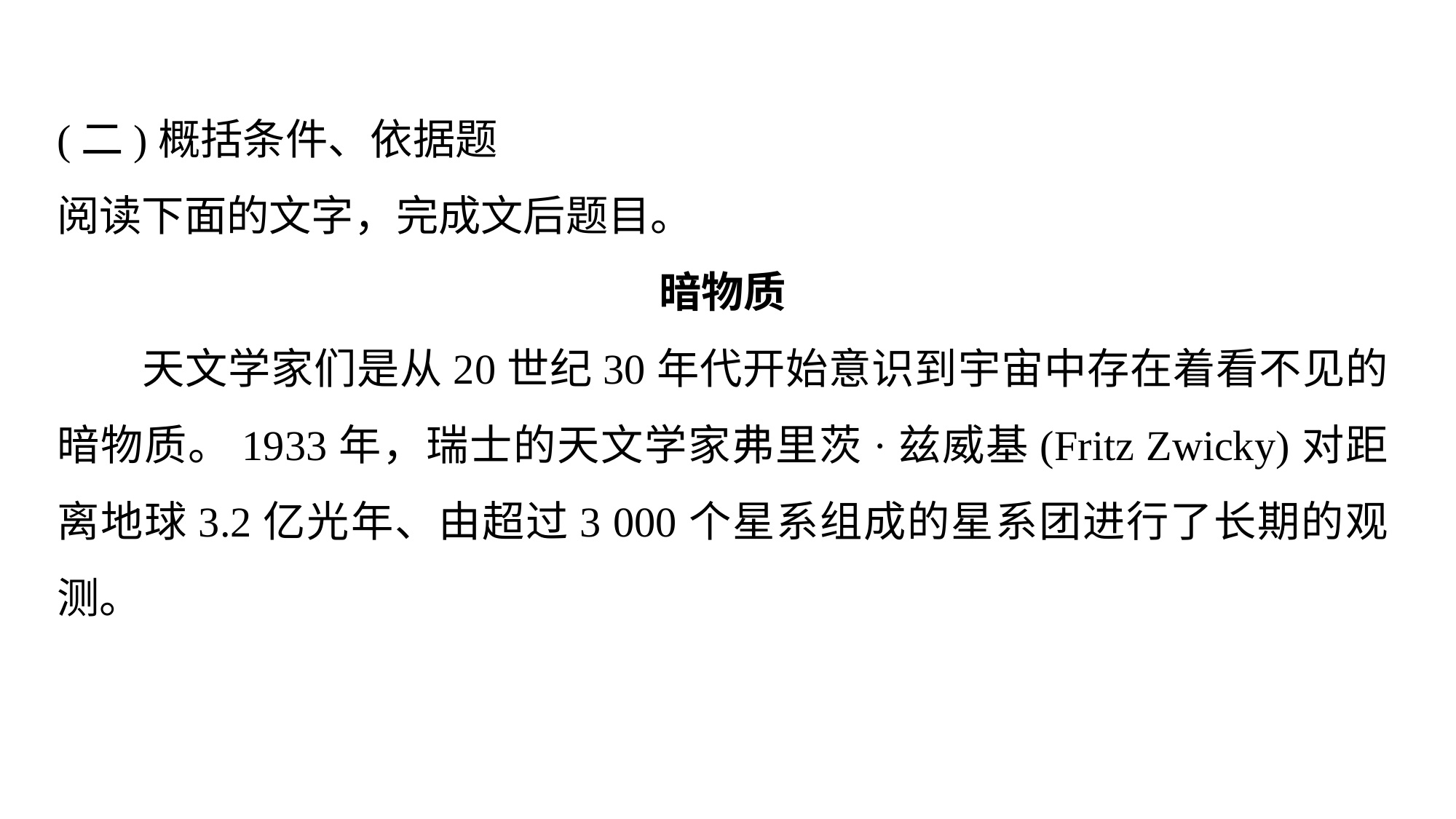

(二)概括条件、依据题
阅读下面的文字，完成文后题目。
暗物质
天文学家们是从20世纪30年代开始意识到宇宙中存在着看不见的暗物质。1933年，瑞士的天文学家弗里茨·兹威基(Fritz Zwicky)对距离地球3.2亿光年、由超过3 000个星系组成的星系团进行了长期的观测。